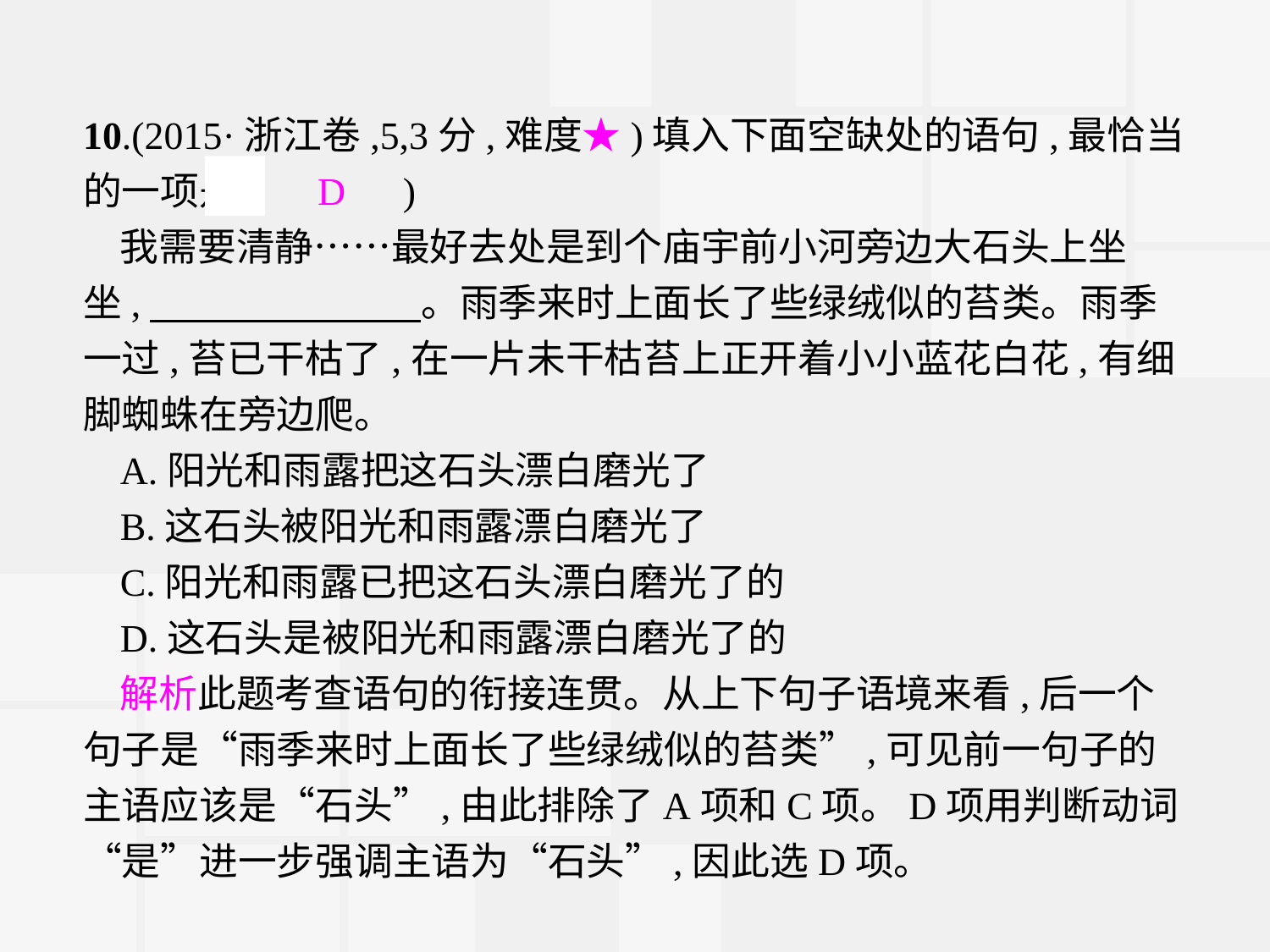

10.(2015·浙江卷,5,3分,难度★)填入下面空缺处的语句,最恰当的一项是(　D　)
我需要清静……最好去处是到个庙宇前小河旁边大石头上坐坐,　　　　　　　。雨季来时上面长了些绿绒似的苔类。雨季一过,苔已干枯了,在一片未干枯苔上正开着小小蓝花白花,有细脚蜘蛛在旁边爬。
A.阳光和雨露把这石头漂白磨光了
B.这石头被阳光和雨露漂白磨光了
C.阳光和雨露已把这石头漂白磨光了的
D.这石头是被阳光和雨露漂白磨光了的
解析此题考查语句的衔接连贯。从上下句子语境来看,后一个句子是“雨季来时上面长了些绿绒似的苔类”,可见前一句子的主语应该是“石头”,由此排除了A项和C项。D项用判断动词“是”进一步强调主语为“石头”,因此选D项。